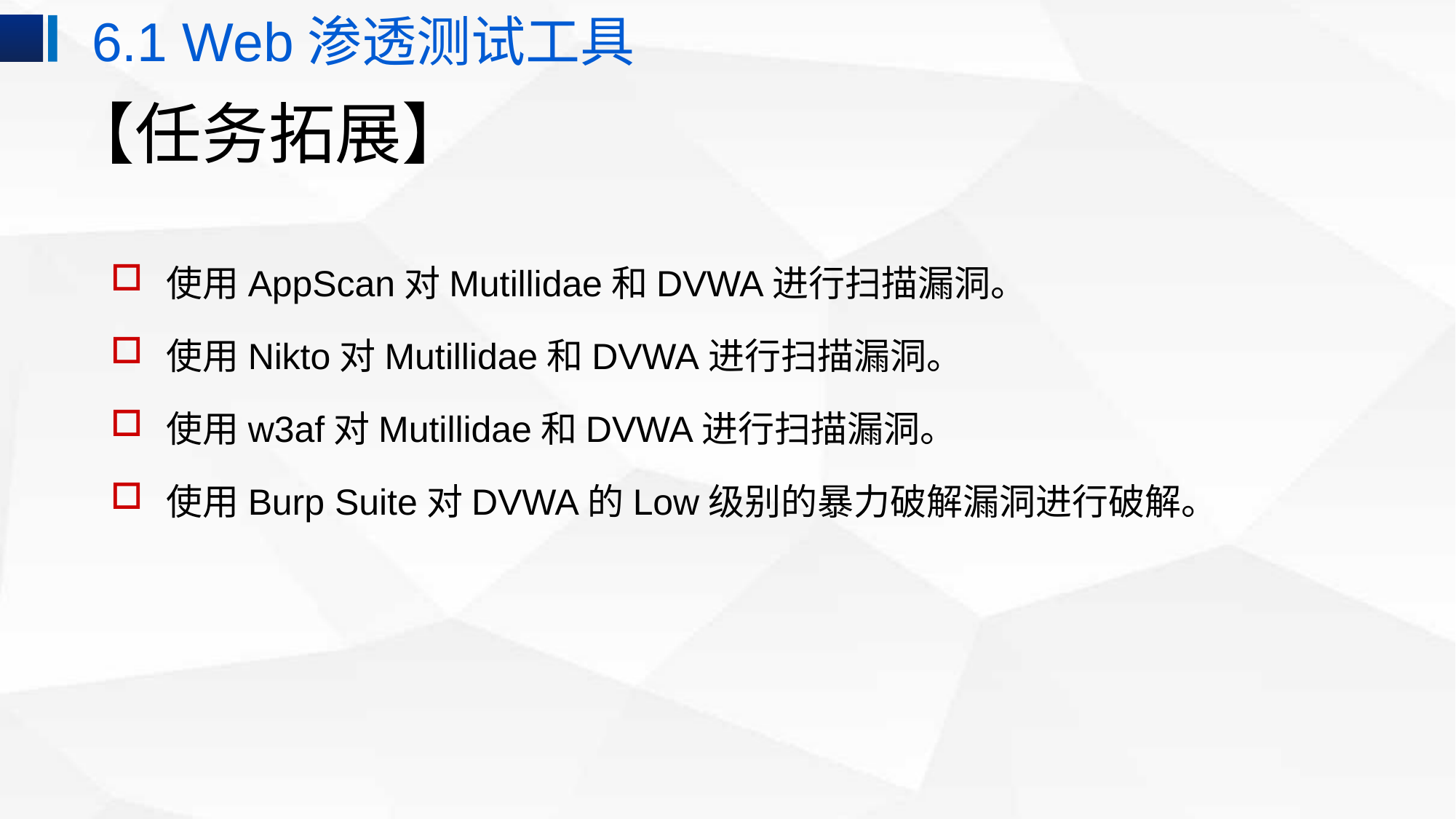

6.1 Web渗透测试工具

# 【任务拓展】
使用AppScan对Mutillidae和DVWA进行扫描漏洞。
使用Nikto对Mutillidae和DVWA进行扫描漏洞。
使用w3af对Mutillidae和DVWA进行扫描漏洞。
使用Burp Suite对DVWA的Low级别的暴力破解漏洞进行破解。